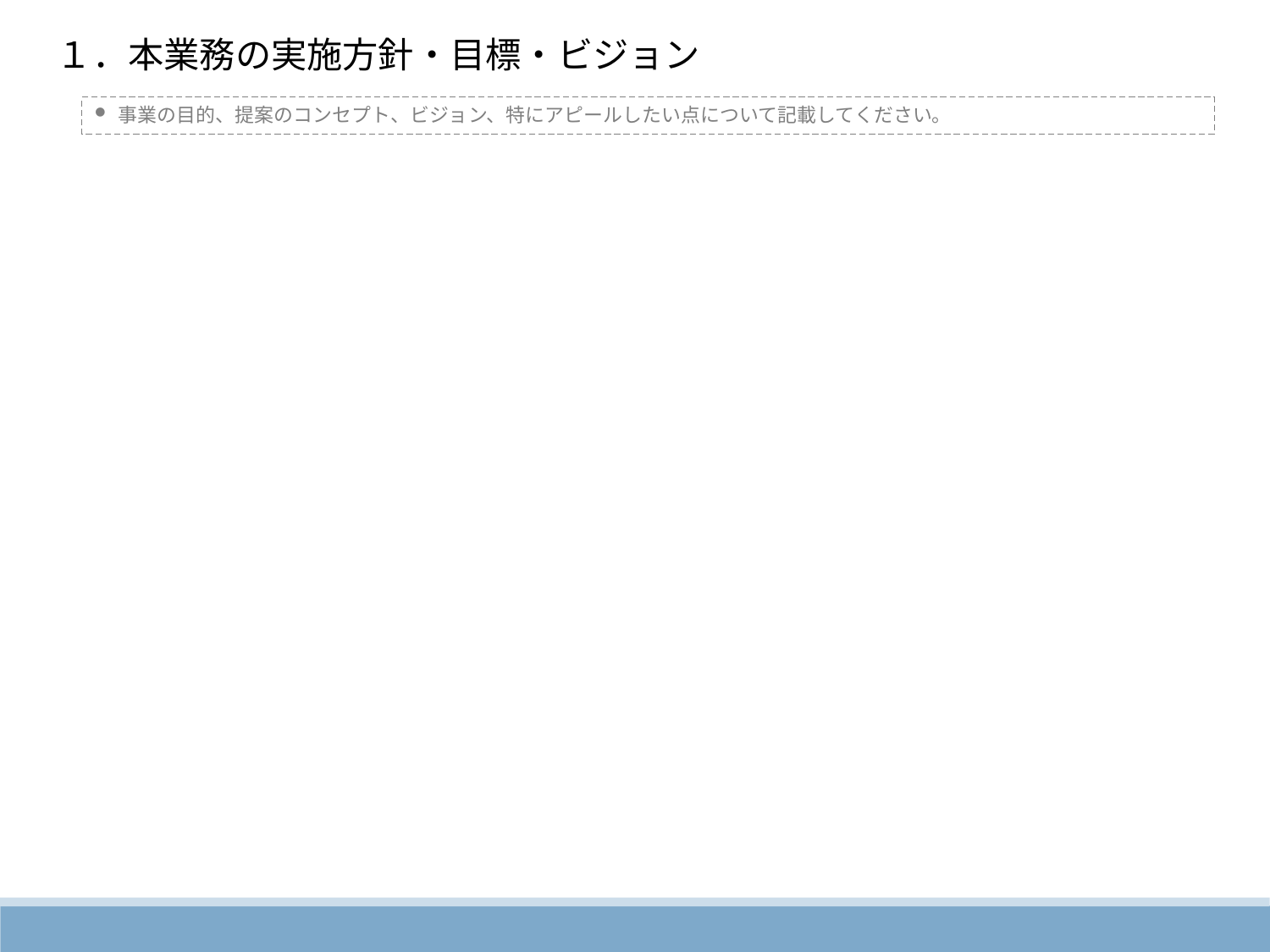

１．本業務の実施方針・目標・ビジョン
事業の目的、提案のコンセプト、ビジョン、特にアピールしたい点について記載してください。